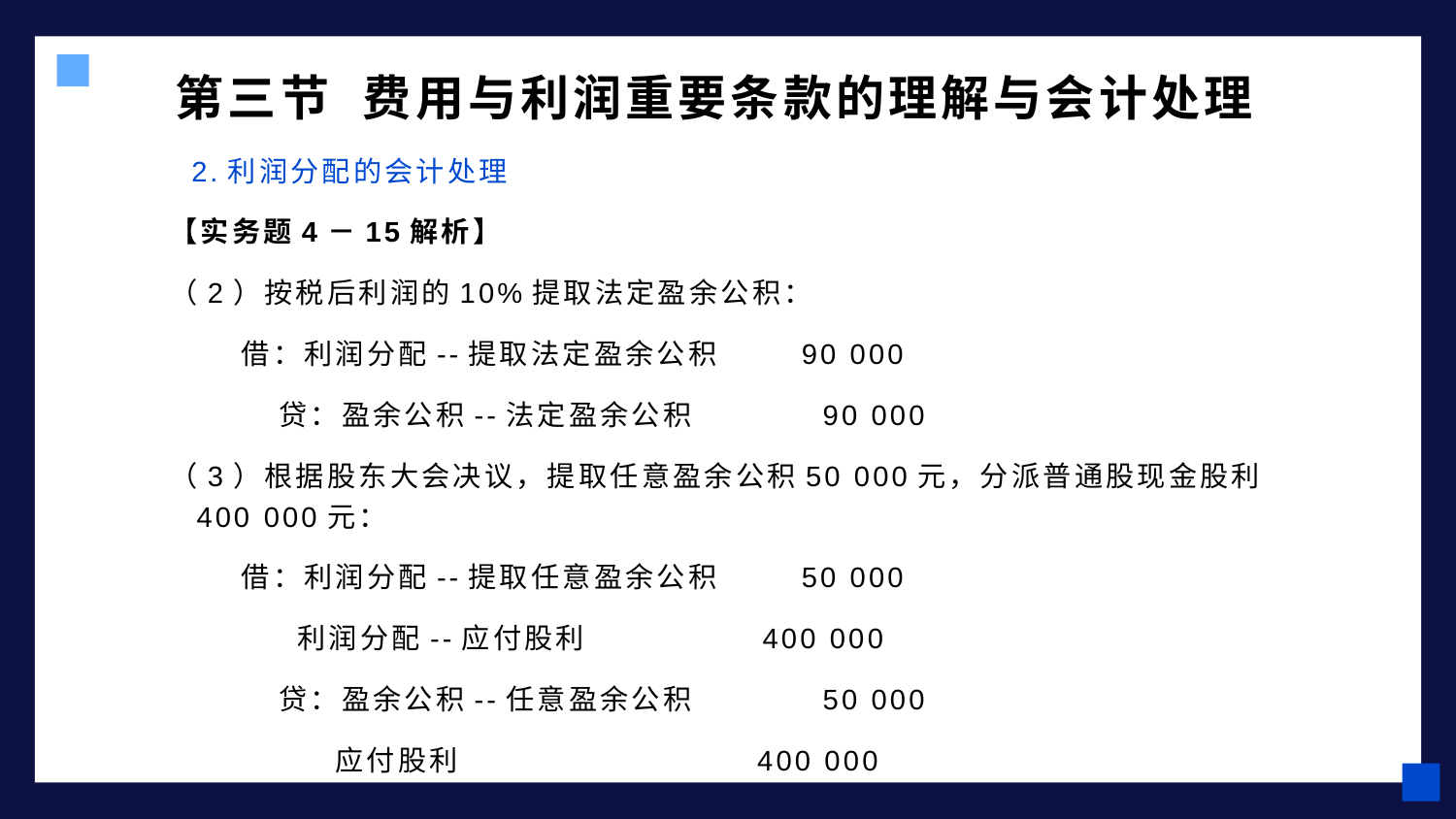

# 第三节  费用与利润重要条款的理解与会计处理
  2.利润分配的会计处理
【实务题4－15解析】
（2）按税后利润的10%提取法定盈余公积：
       借：利润分配--提取法定盈余公积        90 000
           贷：盈余公积--法定盈余公积             90 000
（3）根据股东大会决议，提取任意盈余公积50 000元，分派普通股现金股利400 000元：
       借：利润分配--提取任意盈余公积        50 000
             利润分配--应付股利                  400 000
           贷：盈余公积--任意盈余公积             50 000
                 应付股利                               400 000